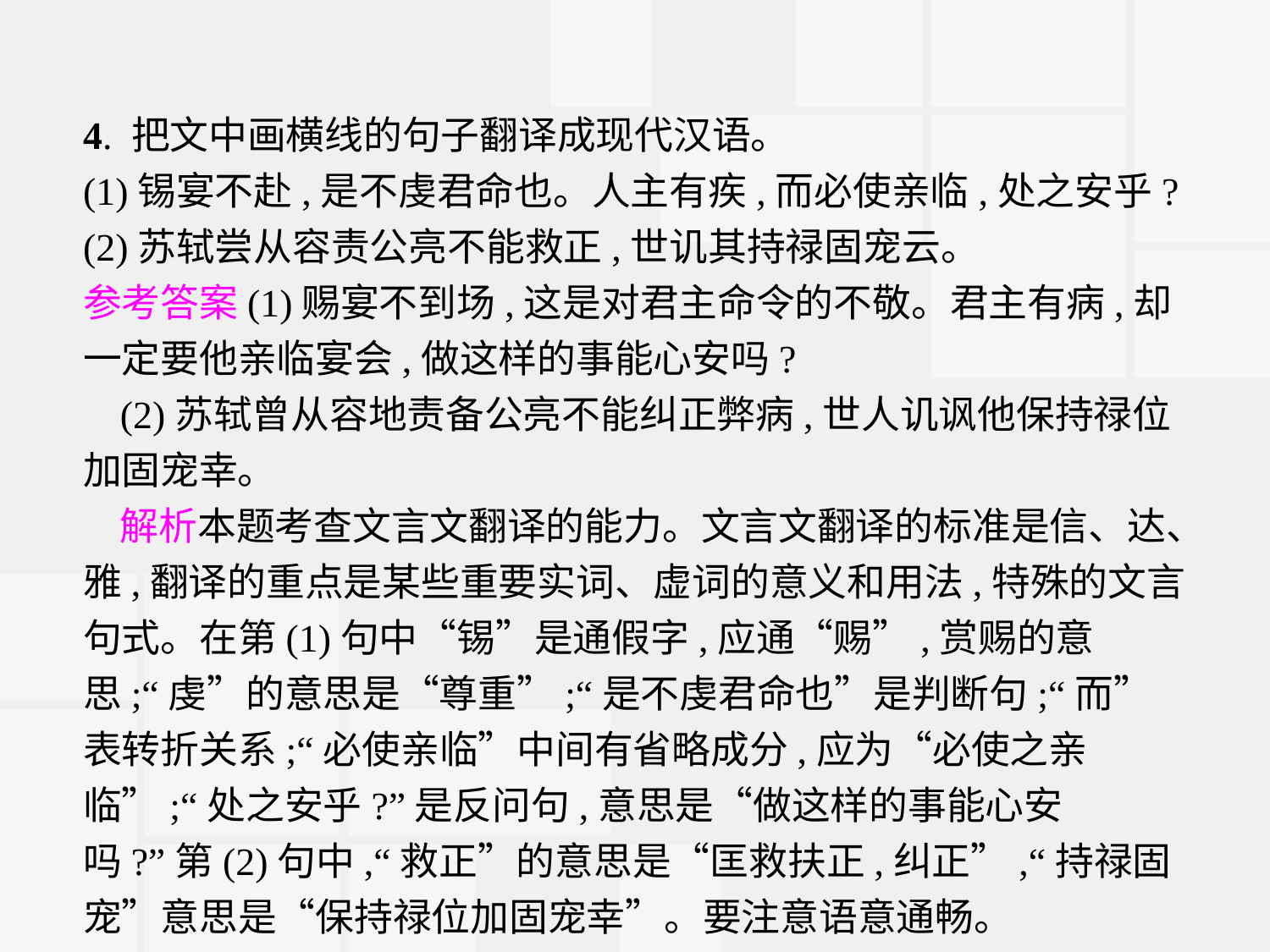

4. 把文中画横线的句子翻译成现代汉语。
(1)锡宴不赴,是不虔君命也。人主有疾,而必使亲临,处之安乎?
(2)苏轼尝从容责公亮不能救正,世讥其持禄固宠云。
参考答案(1)赐宴不到场,这是对君主命令的不敬。君主有病,却一定要他亲临宴会,做这样的事能心安吗?
(2)苏轼曾从容地责备公亮不能纠正弊病,世人讥讽他保持禄位加固宠幸。
解析本题考查文言文翻译的能力。文言文翻译的标准是信、达、雅,翻译的重点是某些重要实词、虚词的意义和用法,特殊的文言句式。在第(1)句中“锡”是通假字,应通“赐”,赏赐的意思;“虔”的意思是“尊重”;“是不虔君命也”是判断句;“而”表转折关系;“必使亲临”中间有省略成分,应为“必使之亲临”;“处之安乎?”是反问句,意思是“做这样的事能心安吗?”第(2)句中,“救正”的意思是“匡救扶正,纠正”,“持禄固宠”意思是“保持禄位加固宠幸”。要注意语意通畅。